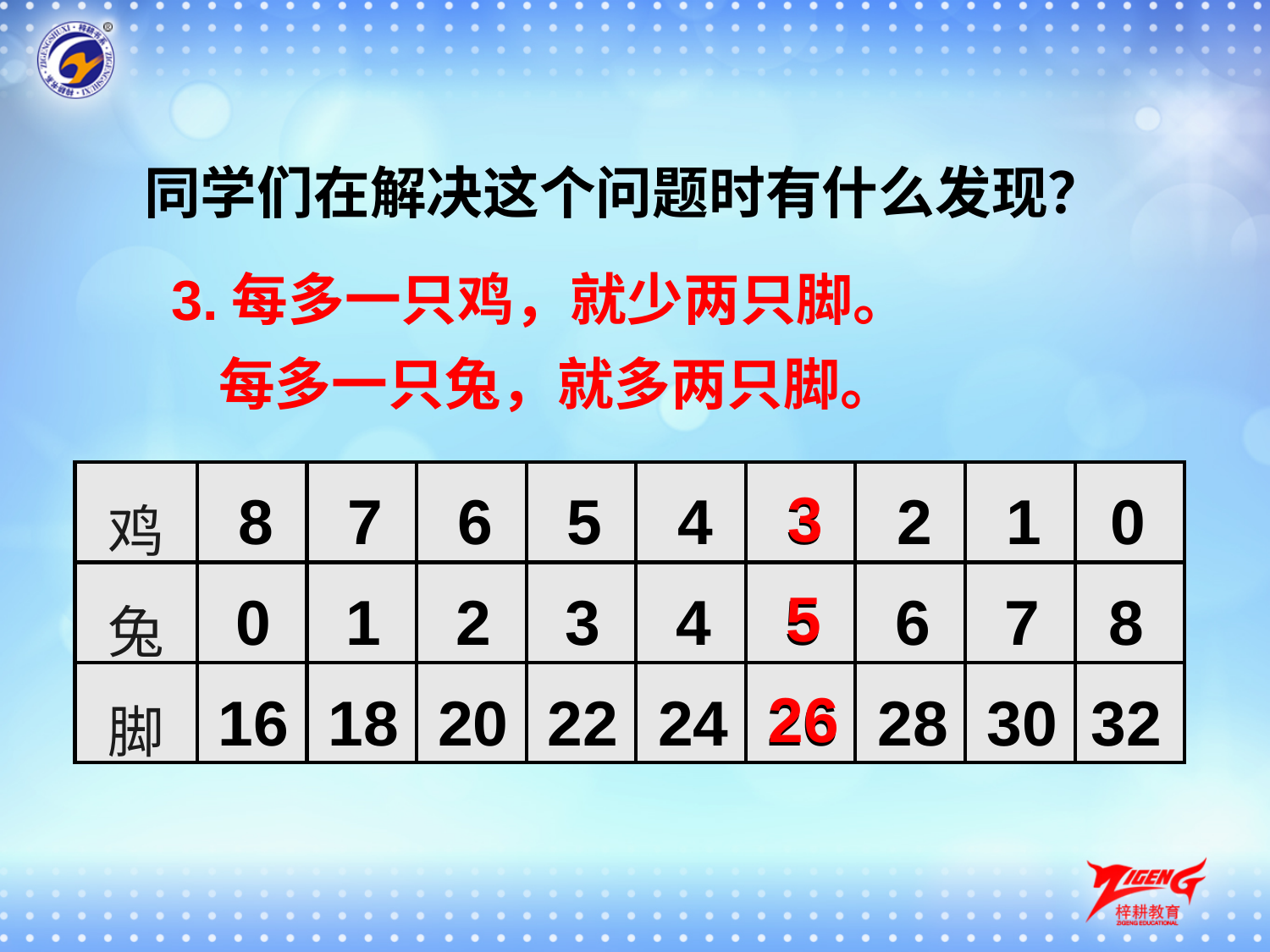

同学们在解决这个问题时有什么发现？
3.每多一只鸡，就少两只脚。
每多一只兔，就多两只脚。
3
8
7
6
5
4
3
2
1
0
| 鸡 |  |  |  |  |  |  |  |  |  |
| --- | --- | --- | --- | --- | --- | --- | --- | --- | --- |
| 兔 |  |  |  |  |  |  |  |  |  |
| 脚 |  |  |  |  |  |  |  |  |  |
5
0
1
2
3
4
5
6
7
8
26
16
18
20
22
24
26
28
30
32